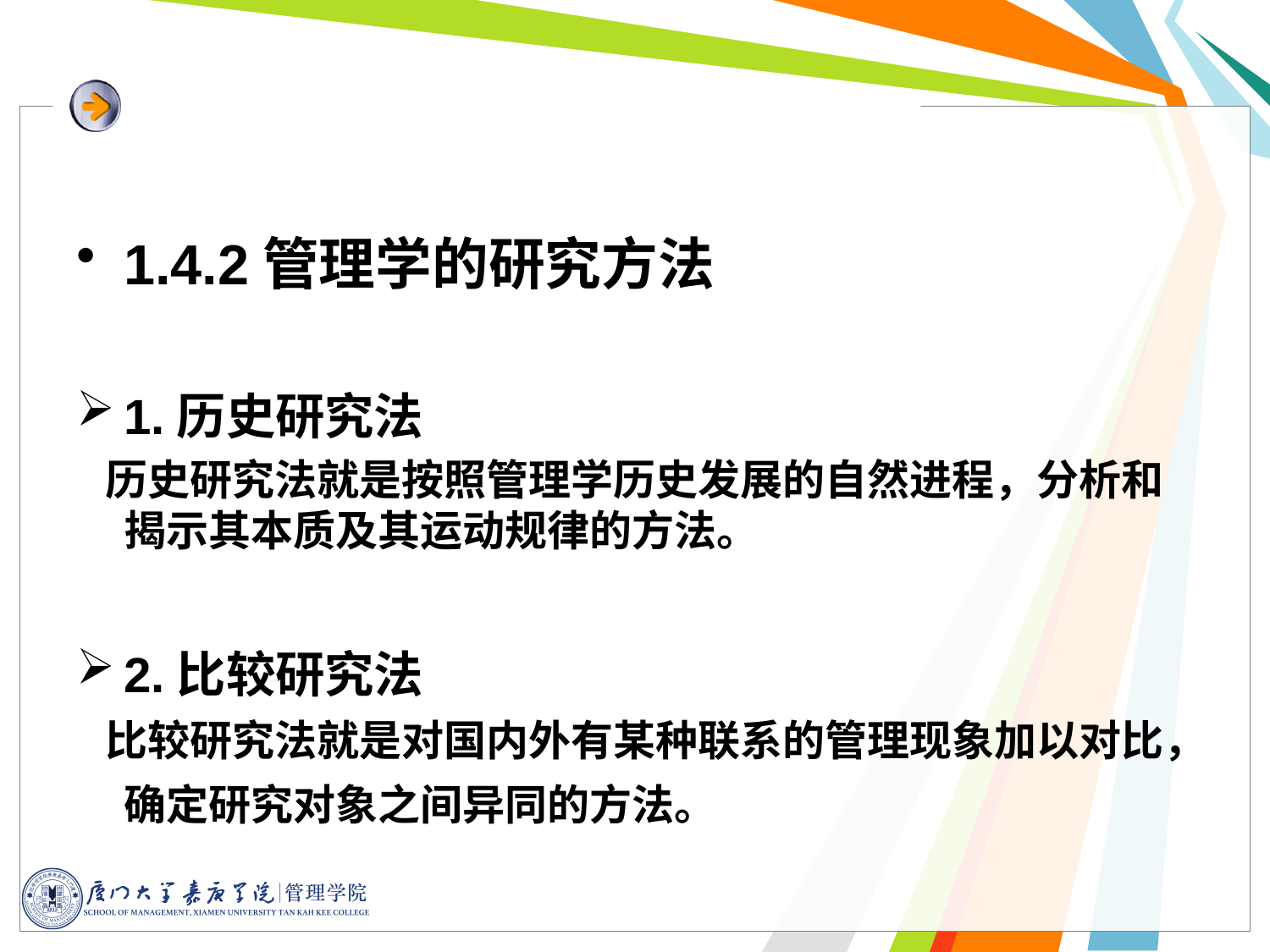

1.4.2管理学的研究方法

1.历史研究法
  历史研究法就是按照管理学历史发展的自然进程，分析和揭示其本质及其运动规律的方法。

2.比较研究法
  比较研究法就是对国内外有某种联系的管理现象加以对比，确定研究对象之间异同的方法。